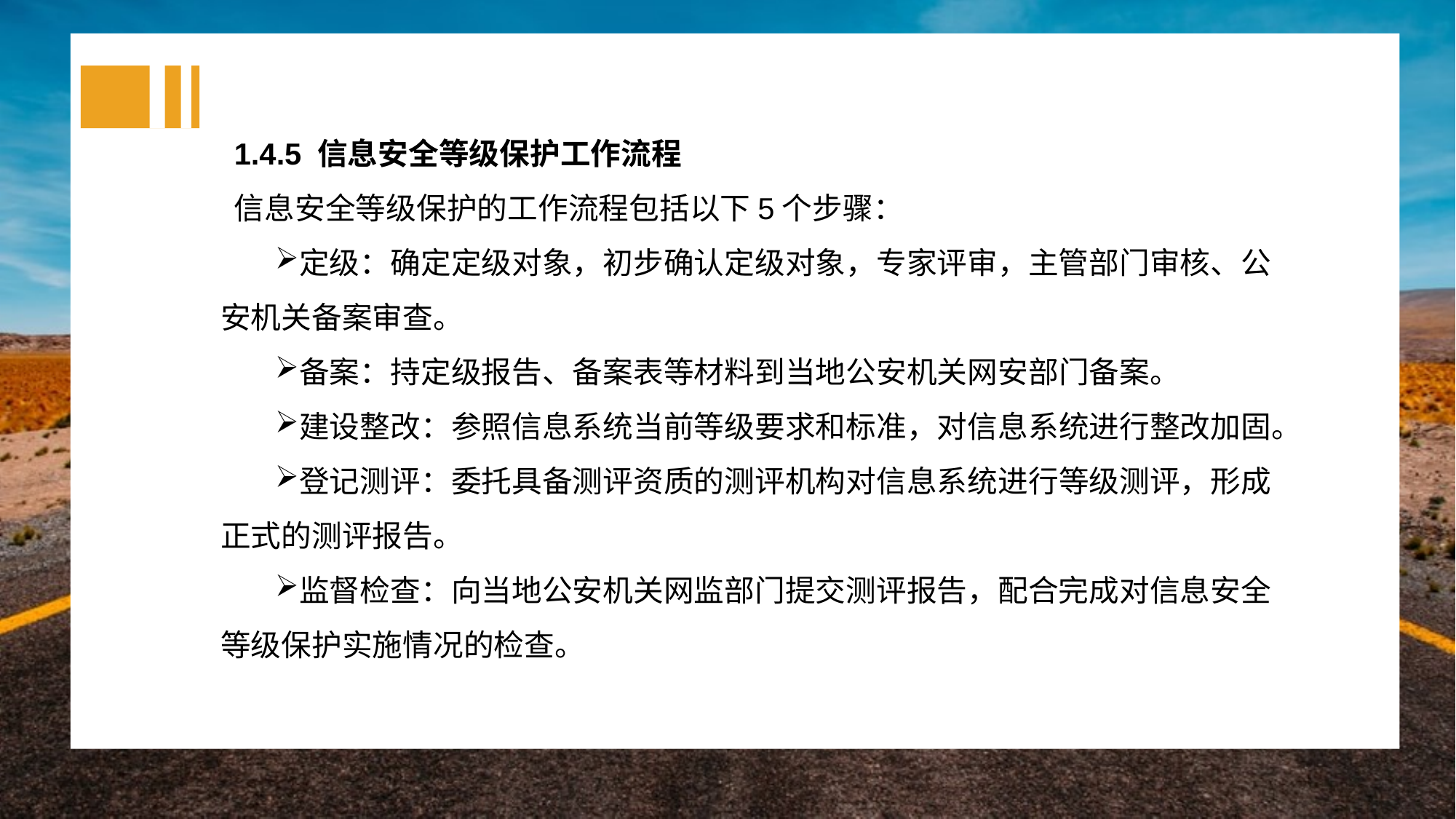

1.4.5 信息安全等级保护工作流程
信息安全等级保护的工作流程包括以下5个步骤：
定级：确定定级对象，初步确认定级对象，专家评审，主管部门审核、公安机关备案审查。
备案：持定级报告、备案表等材料到当地公安机关网安部门备案。
建设整改：参照信息系统当前等级要求和标准，对信息系统进行整改加固。
登记测评：委托具备测评资质的测评机构对信息系统进行等级测评，形成正式的测评报告。
监督检查：向当地公安机关网监部门提交测评报告，配合完成对信息安全等级保护实施情况的检查。